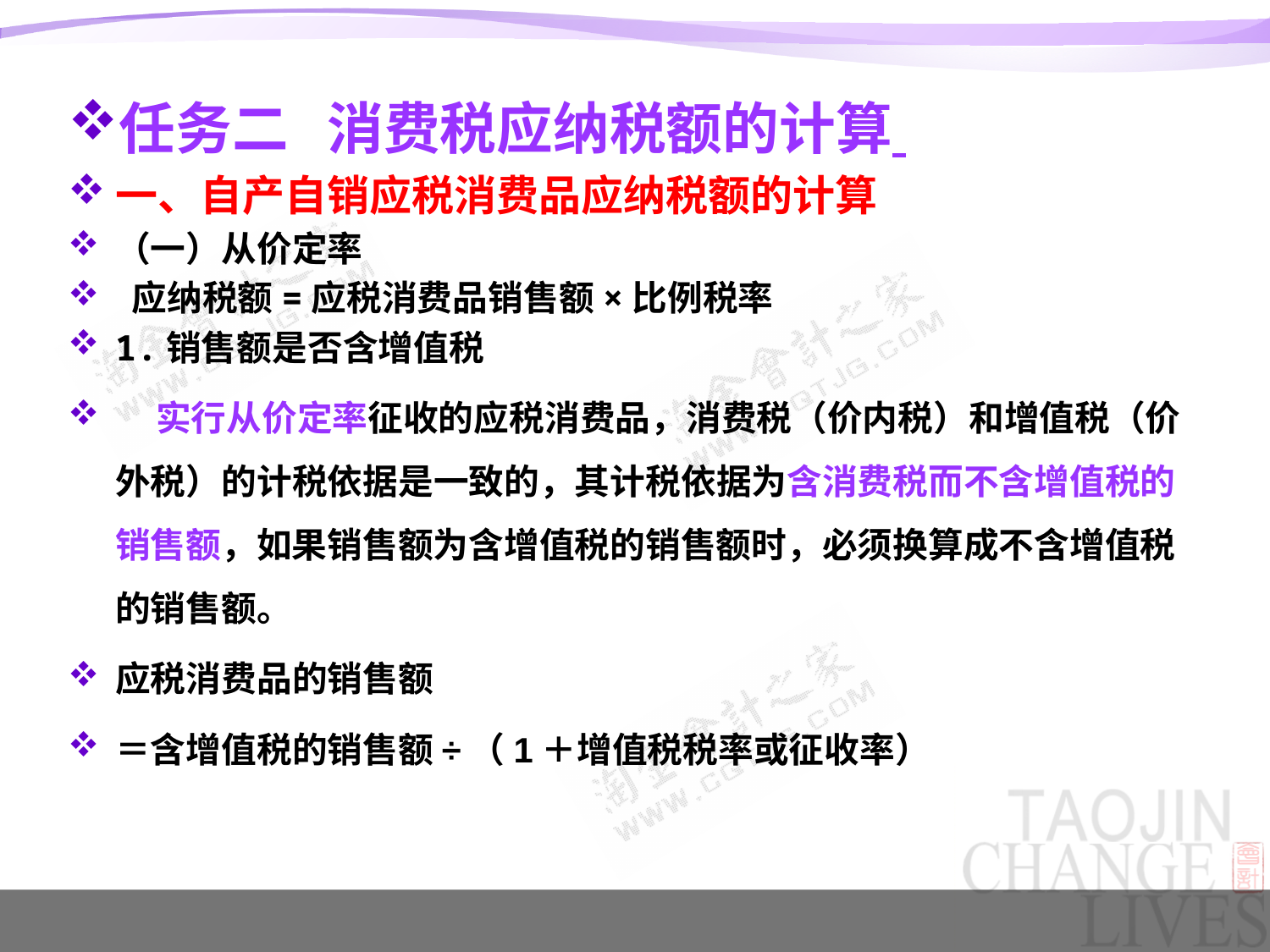

任务二   消费税应纳税额的计算
一、自产自销应税消费品应纳税额的计算
（一）从价定率
 应纳税额=应税消费品销售额×比例税率
1.销售额是否含增值税
    实行从价定率征收的应税消费品，消费税（价内税）和增值税（价外税）的计税依据是一致的，其计税依据为含消费税而不含增值税的销售额，如果销售额为含增值税的销售额时，必须换算成不含增值税的销售额。
应税消费品的销售额
＝含增值税的销售额÷（1＋增值税税率或征收率）